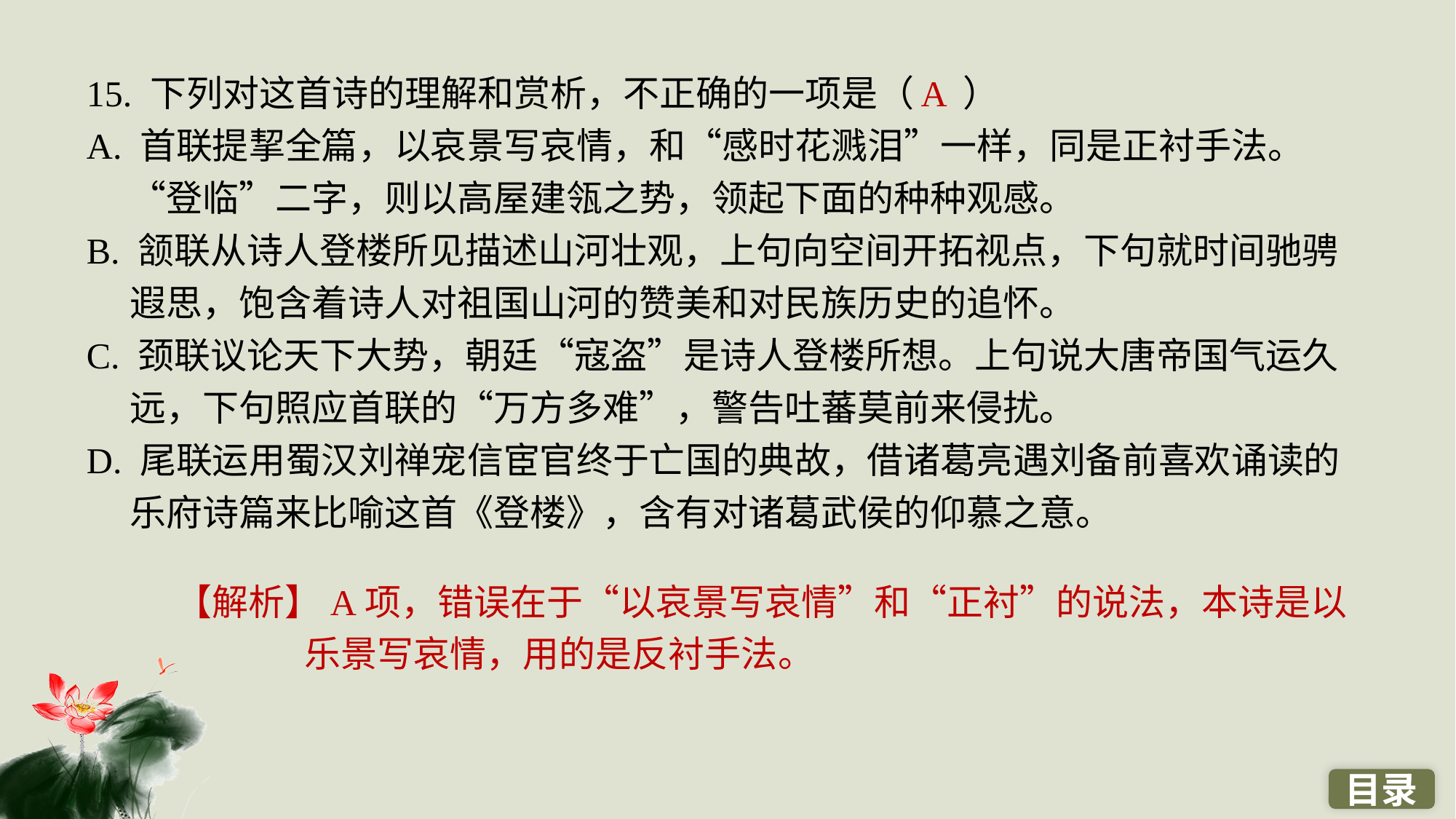

15. 下列对这首诗的理解和赏析，不正确的一项是（      ）
A. 首联提挈全篇，以哀景写哀情，和“感时花溅泪”一样，同是正衬手法。“登临”二字，则以高屋建瓴之势，领起下面的种种观感。
B. 颔联从诗人登楼所见描述山河壮观，上句向空间开拓视点，下句就时间驰骋遐思，饱含着诗人对祖国山河的赞美和对民族历史的追怀。
C. 颈联议论天下大势，朝廷“寇盗”是诗人登楼所想。上句说大唐帝国气运久远，下句照应首联的“万方多难”，警告吐蕃莫前来侵扰。
D. 尾联运用蜀汉刘禅宠信宦官终于亡国的典故，借诸葛亮遇刘备前喜欢诵读的乐府诗篇来比喻这首《登楼》，含有对诸葛武侯的仰慕之意。
A
【解析】A项，错误在于“以哀景写哀情”和“正衬”的说法，本诗是以乐景写哀情，用的是反衬手法。